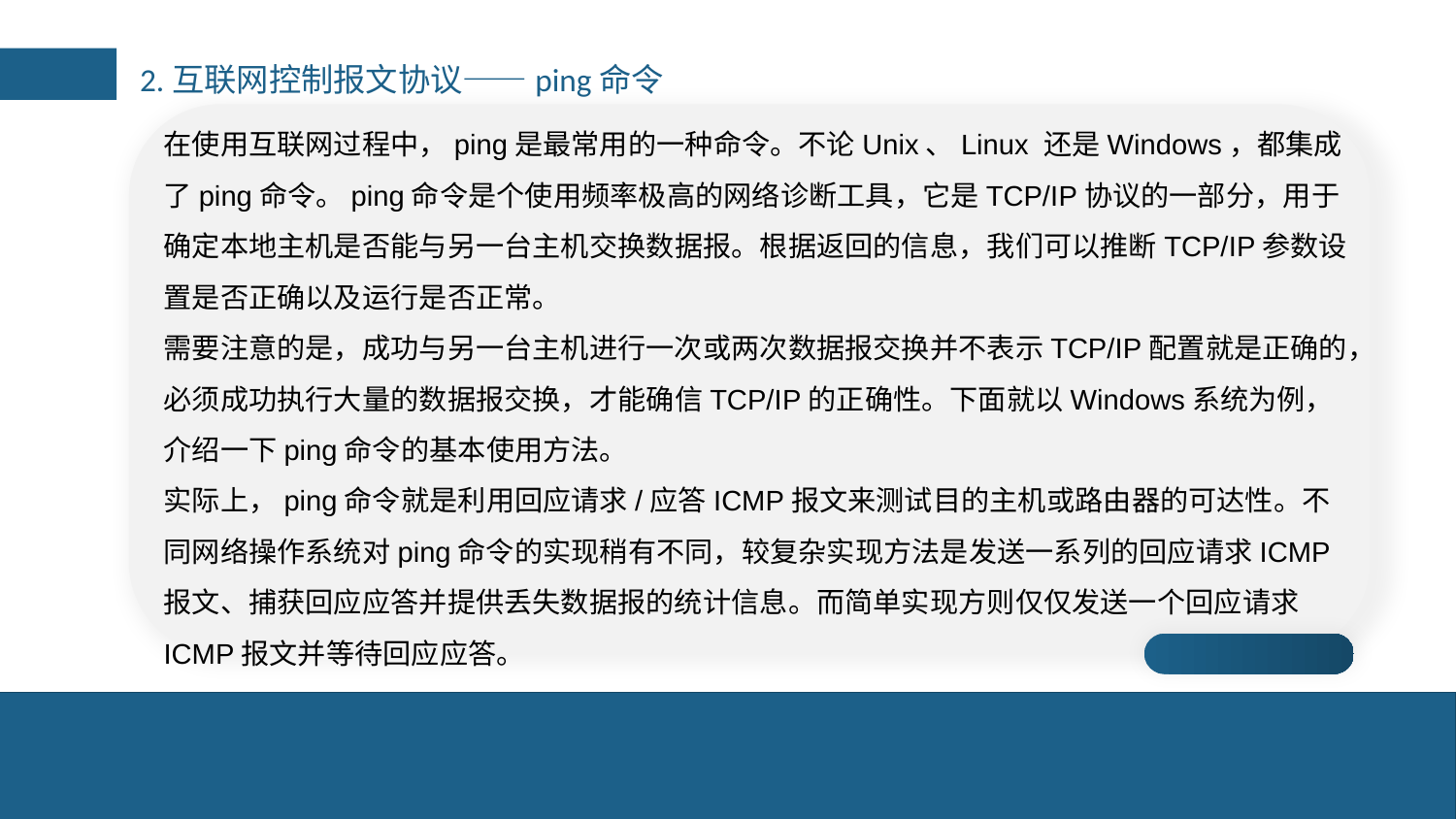

2.互联网控制报文协议——ping命令
在使用互联网过程中，ping是最常用的一种命令。不论Unix、Linux 还是Windows，都集成了ping命令。ping命令是个使用频率极高的网络诊断工具，它是TCP/IP协议的一部分，用于确定本地主机是否能与另一台主机交换数据报。根据返回的信息，我们可以推断TCP/IP参数设置是否正确以及运行是否正常。
需要注意的是，成功与另一台主机进行一次或两次数据报交换并不表示TCP/IP配置就是正确的，必须成功执行大量的数据报交换，才能确信TCP/IP的正确性。下面就以Windows系统为例，介绍一下ping命令的基本使用方法。
实际上，ping命令就是利用回应请求/应答ICMP报文来测试目的主机或路由器的可达性。不同网络操作系统对ping命令的实现稍有不同，较复杂实现方法是发送一系列的回应请求ICMP报文、捕获回应应答并提供丢失数据报的统计信息。而简单实现方则仅仅发送一个回应请求ICMP报文并等待回应应答。